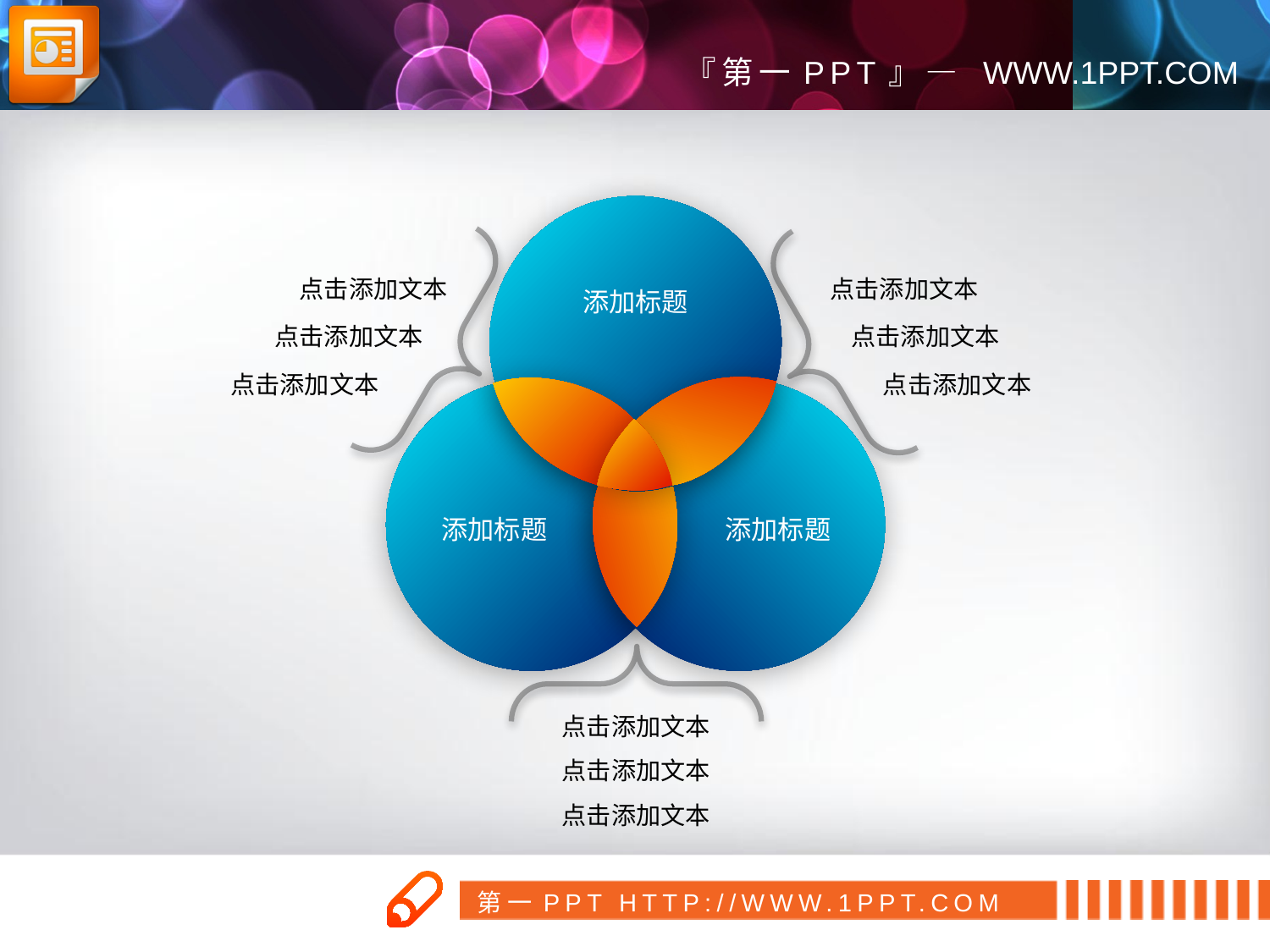

点击添加文本
点击添加文本
添加标题
点击添加文本
点击添加文本

点击添加文本
点击添加文本

添加标题
添加标题

点击添加文本
点击添加文本
点击添加文本
第一PPT模板网
www.1ppt.com/tubiao